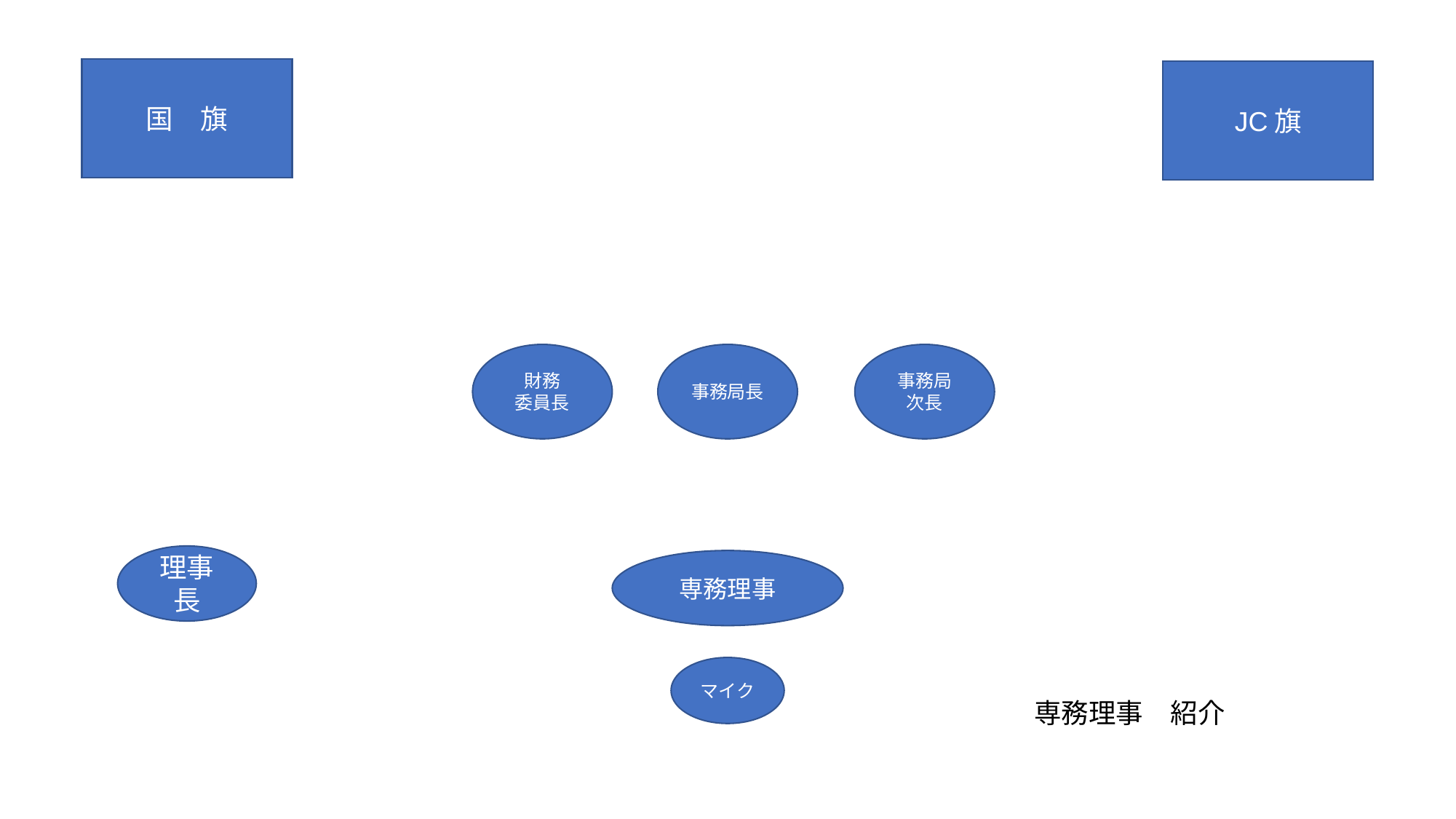

国　旗
JC旗
財務
委員長
事務局長
事務局
次長
理事長
専務理事
マイク
専務理事　紹介